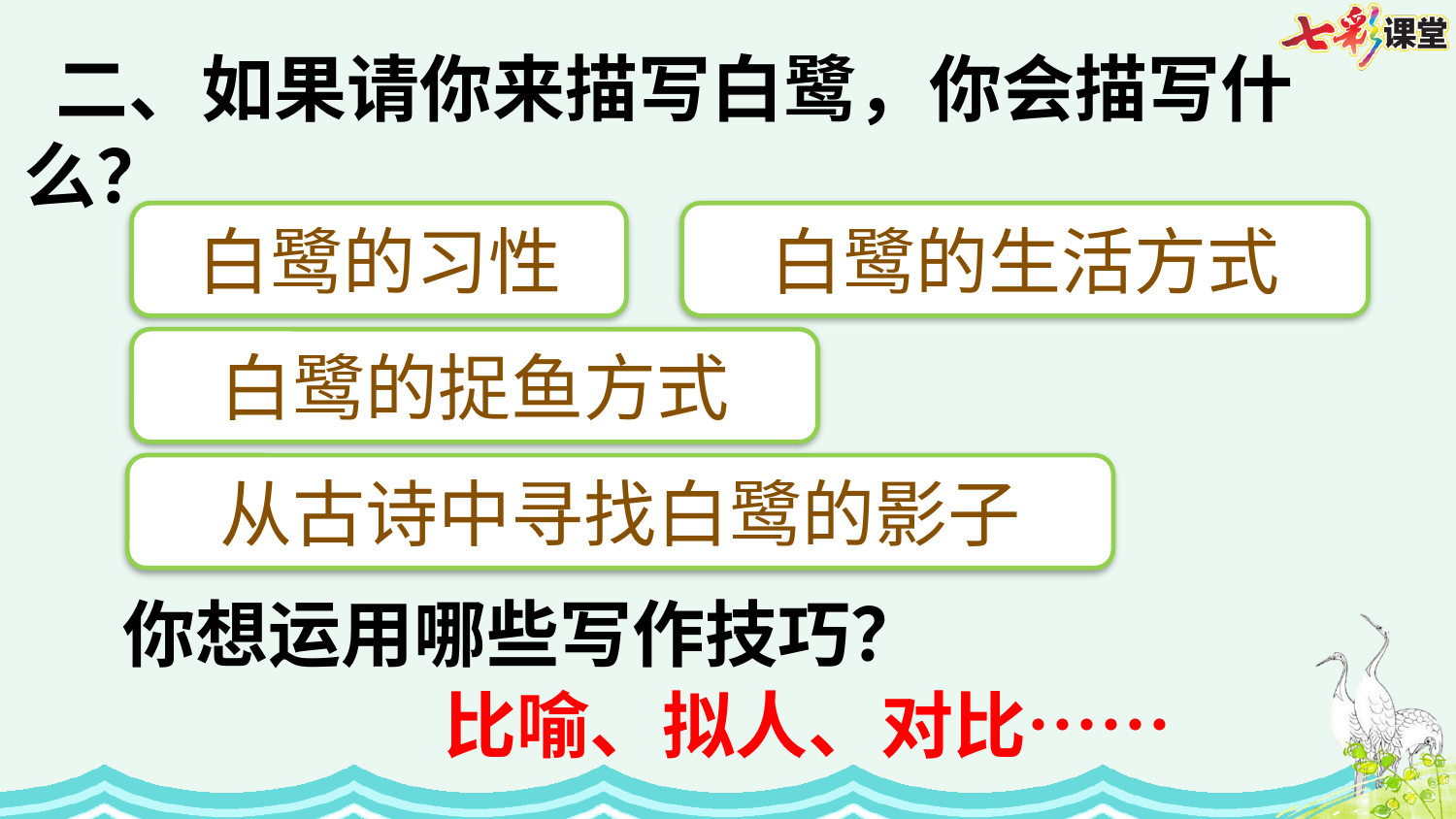

二、如果请你来描写白鹭，你会描写什么？
白鹭的生活方式
白鹭的习性
白鹭的捉鱼方式
从古诗中寻找白鹭的影子
你想运用哪些写作技巧？
比喻、拟人、对比……